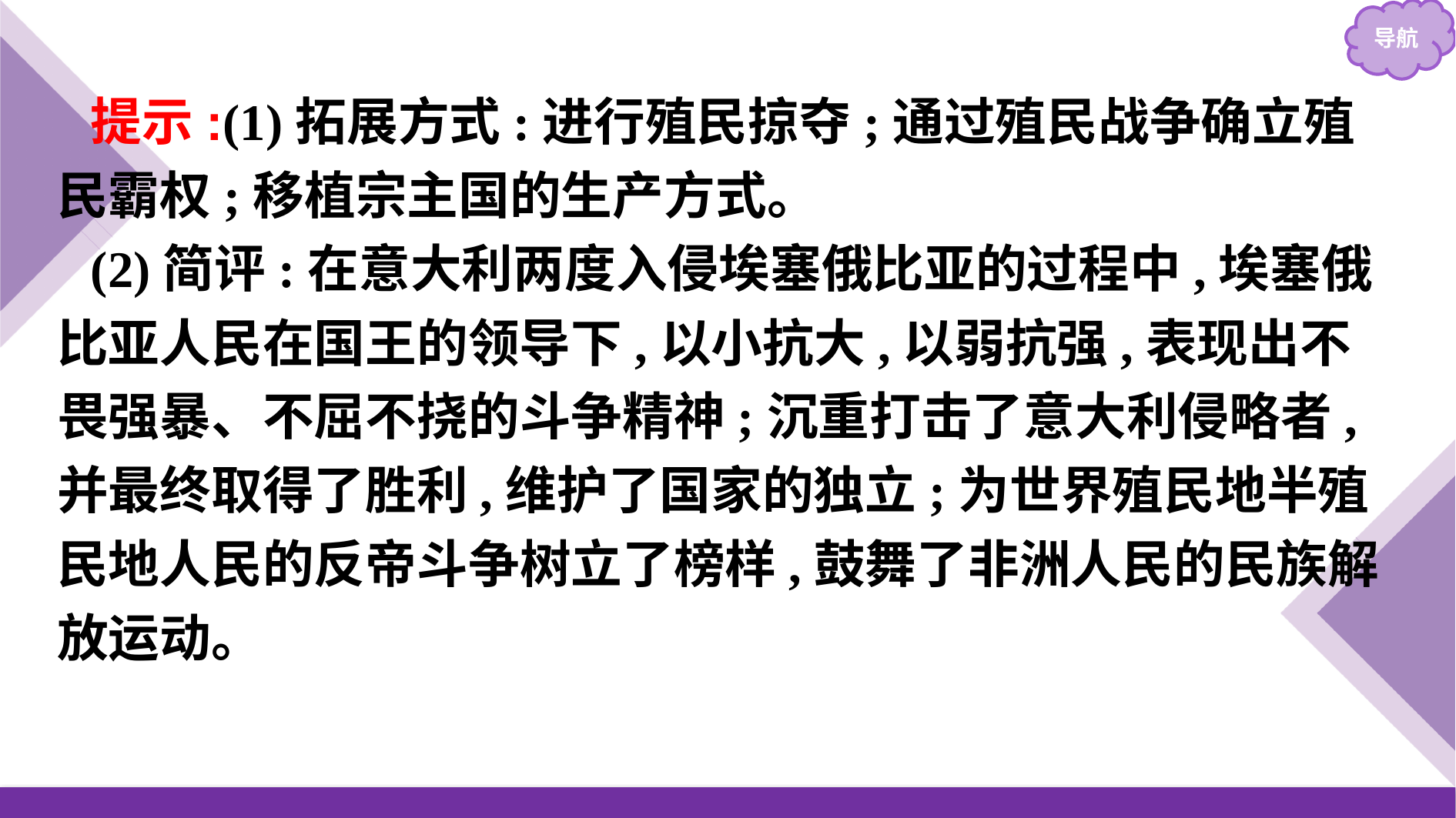

提示:(1)拓展方式:进行殖民掠夺;通过殖民战争确立殖民霸权;移植宗主国的生产方式。
(2)简评:在意大利两度入侵埃塞俄比亚的过程中,埃塞俄比亚人民在国王的领导下,以小抗大,以弱抗强,表现出不畏强暴、不屈不挠的斗争精神;沉重打击了意大利侵略者,并最终取得了胜利,维护了国家的独立;为世界殖民地半殖民地人民的反帝斗争树立了榜样,鼓舞了非洲人民的民族解放运动。